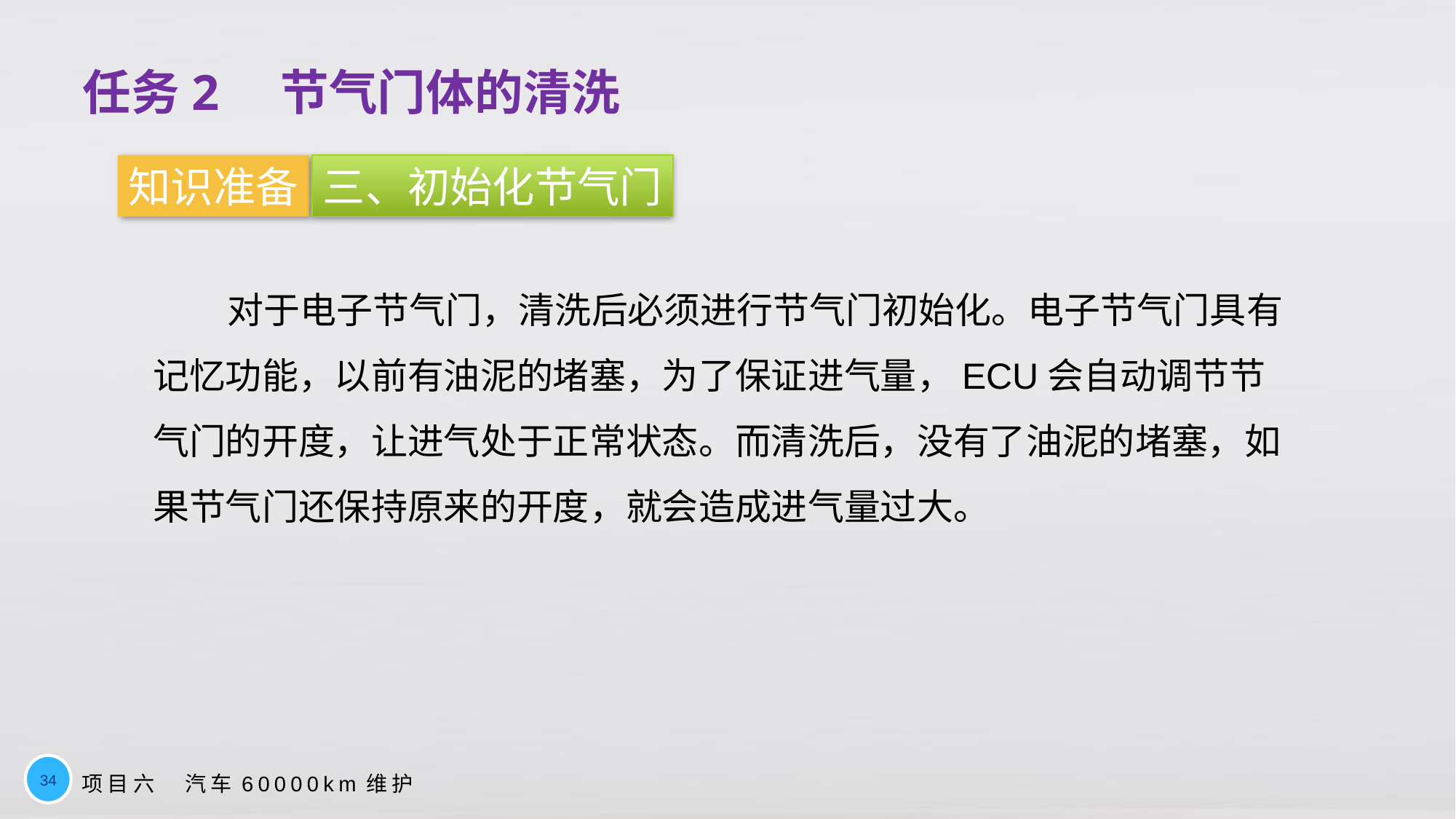

任务2　节气门体的清洗
知识准备
三、初始化节气门
对于电子节气门，清洗后必须进行节气门初始化。电子节气门具有记忆功能，以前有油泥的堵塞，为了保证进气量，ECU会自动调节节气门的开度，让进气处于正常状态。而清洗后，没有了油泥的堵塞，如果节气门还保持原来的开度，就会造成进气量过大。
34